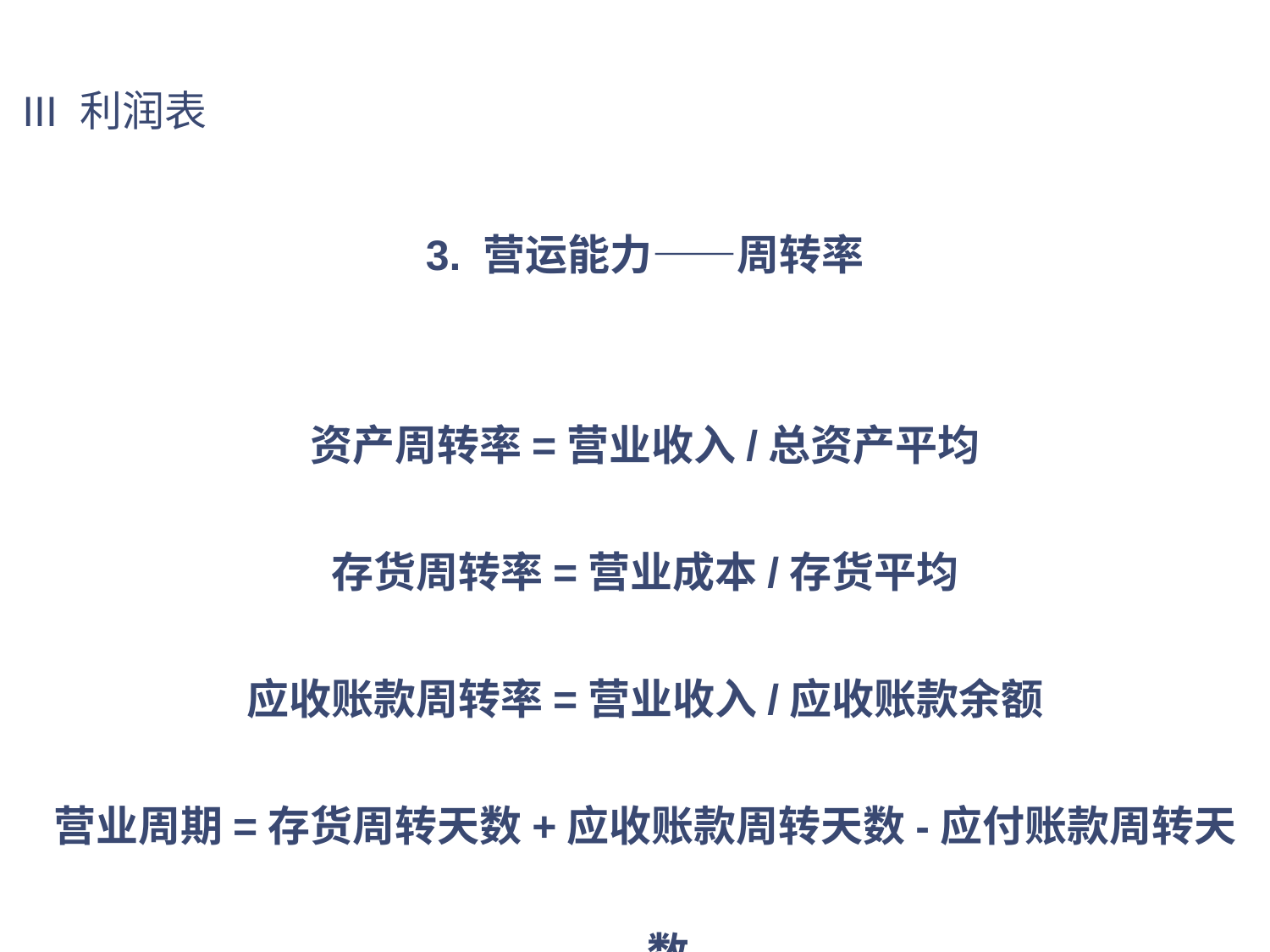

III 利润表
3. 营运能力——周转率

资产周转率=营业收入/总资产平均
存货周转率=营业成本/存货平均
应收账款周转率=营业收入/应收账款余额
营业周期=存货周转天数+应收账款周转天数-应付账款周转天数